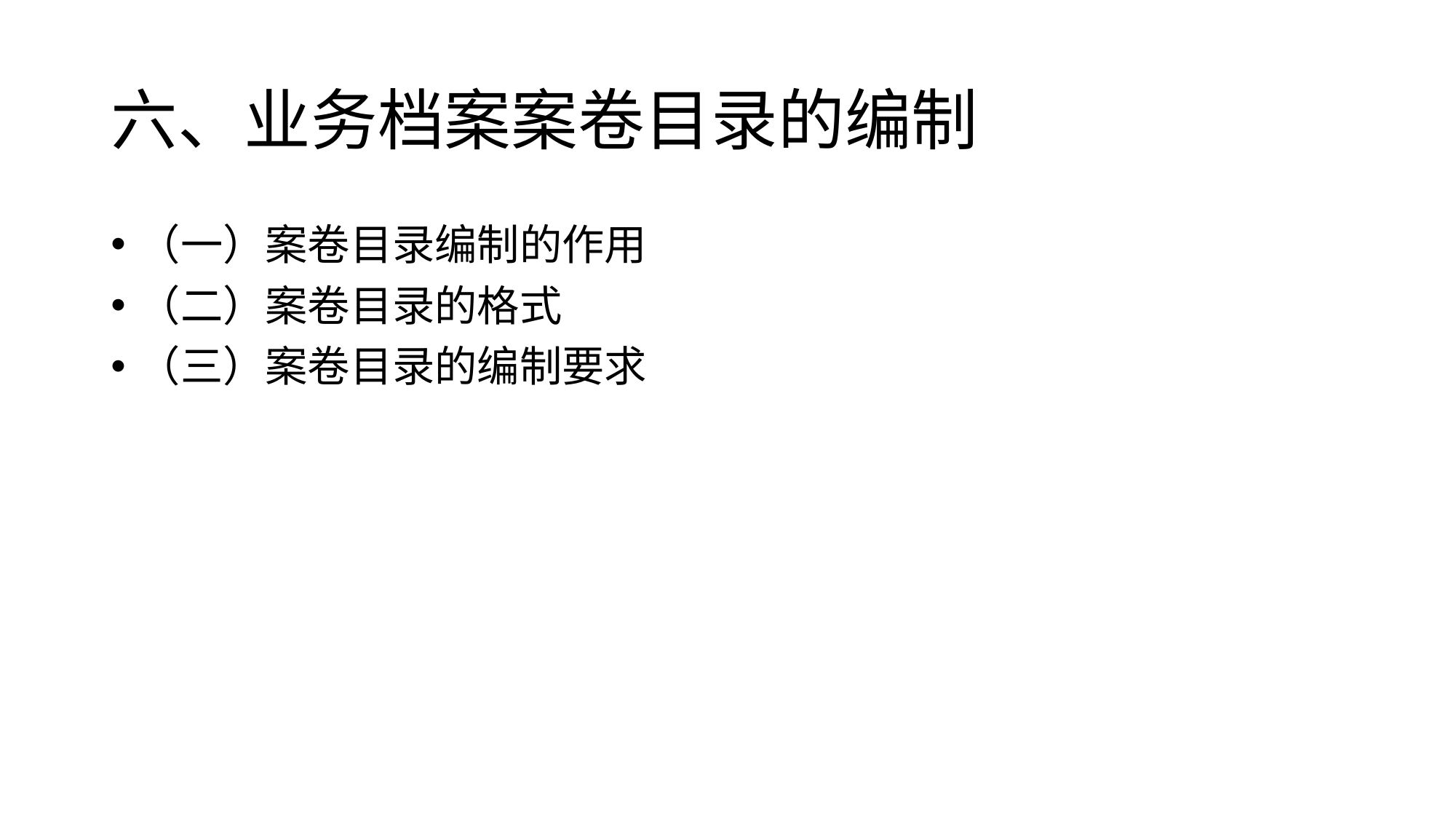

# 六、业务档案案卷目录的编制
（一）案卷目录编制的作用
（二）案卷目录的格式
（三）案卷目录的编制要求